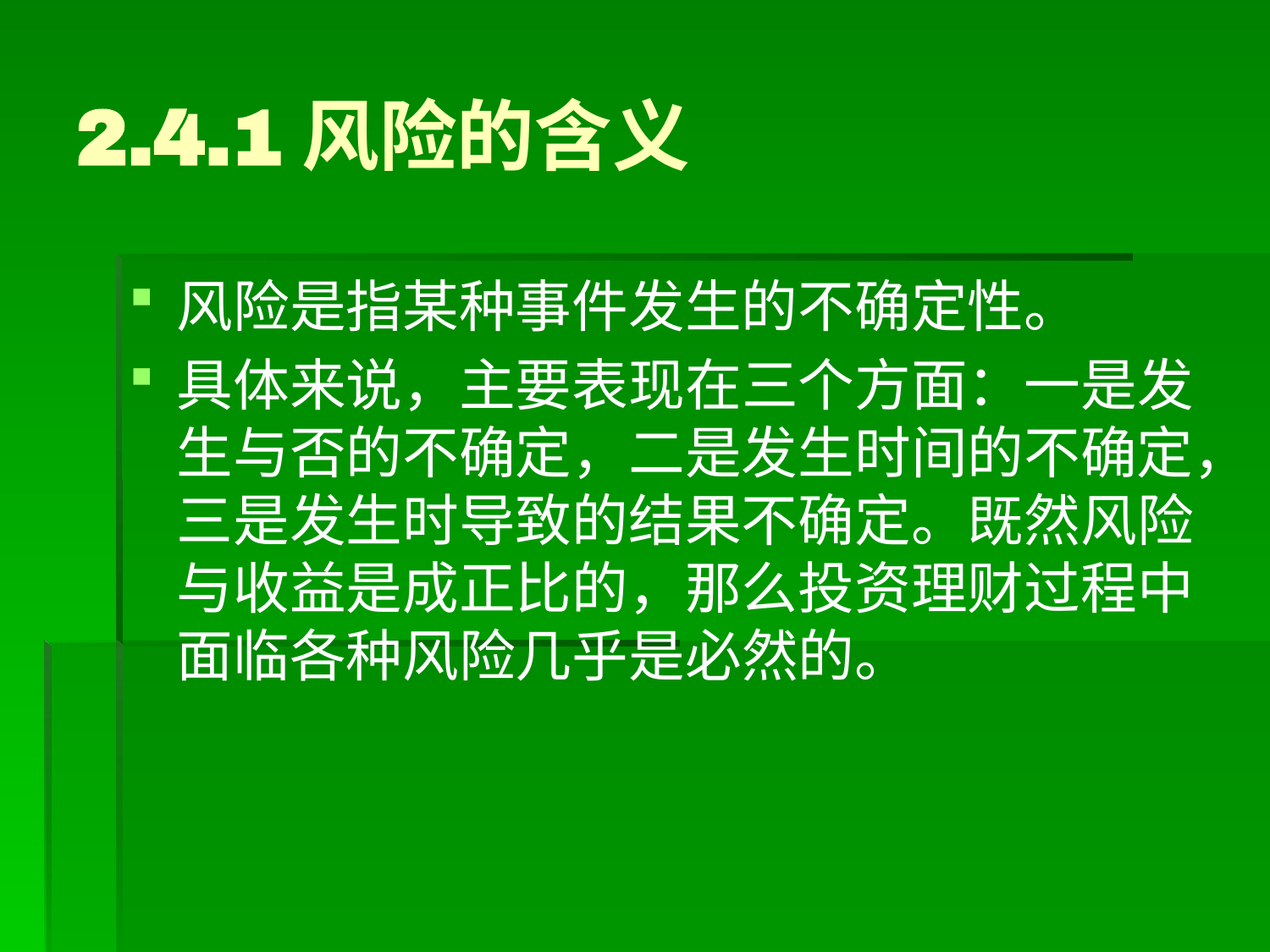

# 2.4.1风险的含义
风险是指某种事件发生的不确定性。
具体来说，主要表现在三个方面：一是发生与否的不确定，二是发生时间的不确定，三是发生时导致的结果不确定。既然风险与收益是成正比的，那么投资理财过程中面临各种风险几乎是必然的。